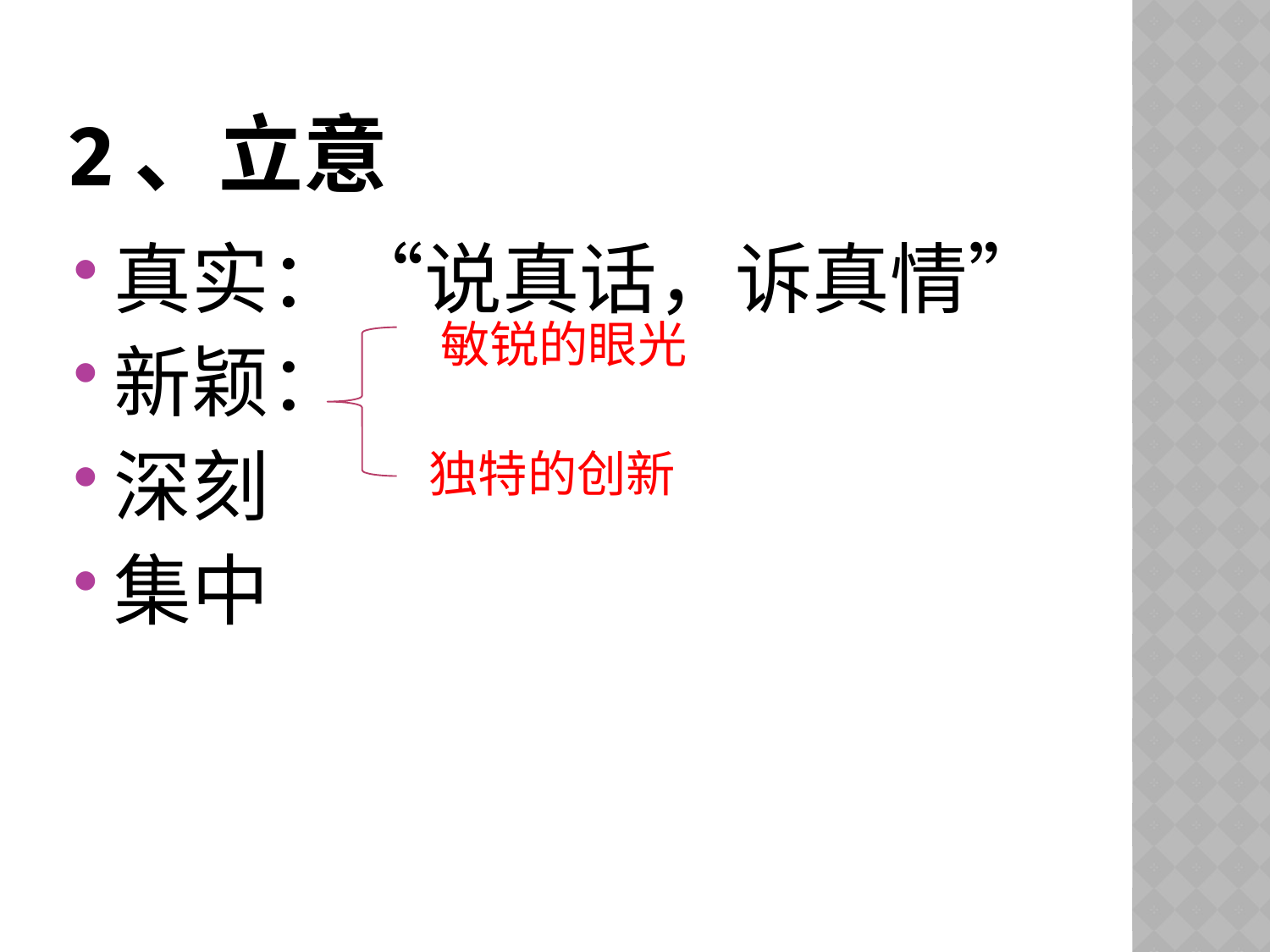

# 2、立意
真实：“说真话，诉真情”
新颖：
深刻
集中
敏锐的眼光

独特的创新